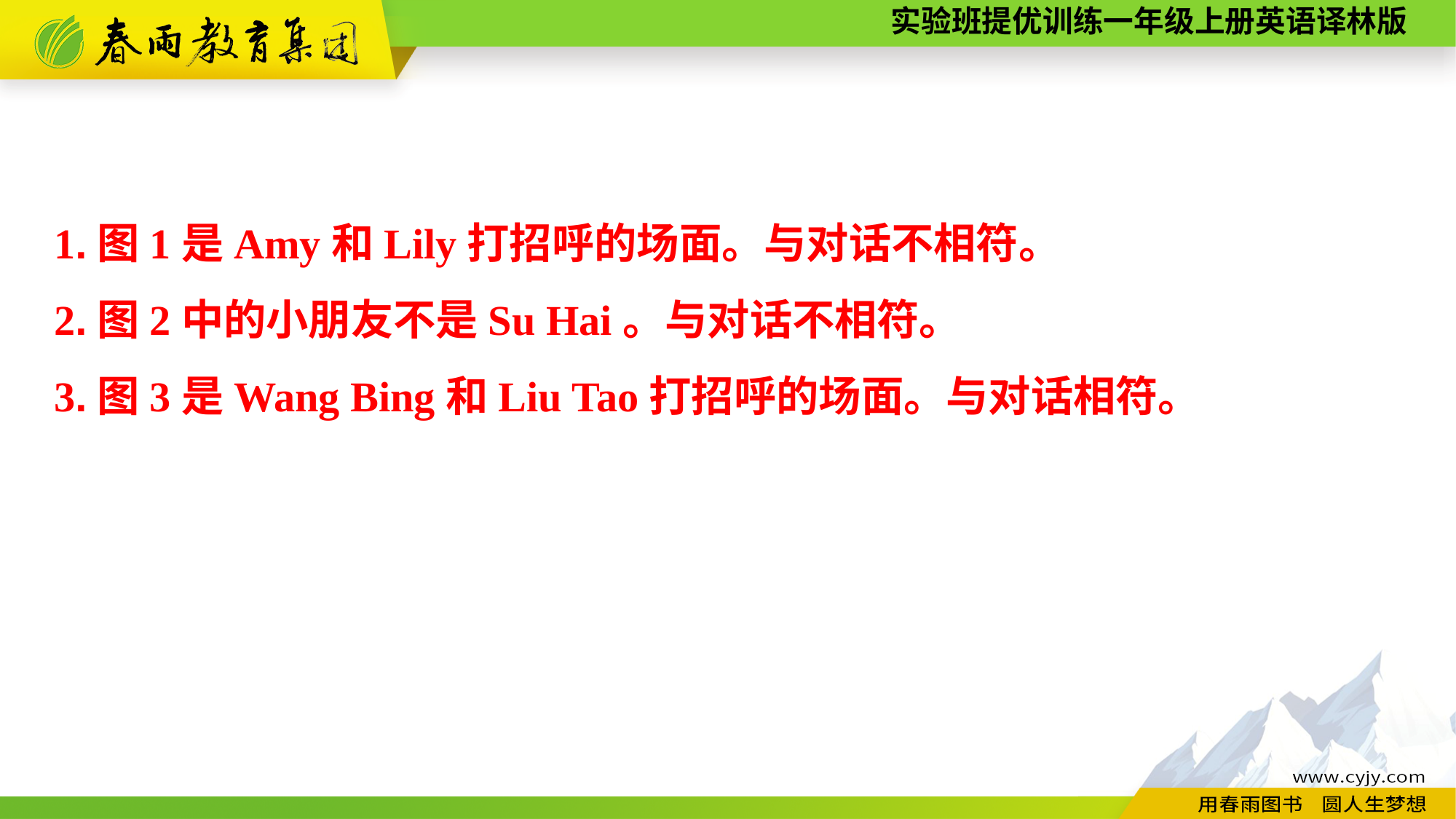

1.图1是Amy和Lily打招呼的场面。与对话不相符。
2.图2中的小朋友不是Su Hai。与对话不相符。
3.图3是Wang Bing和Liu Tao打招呼的场面。与对话相符。